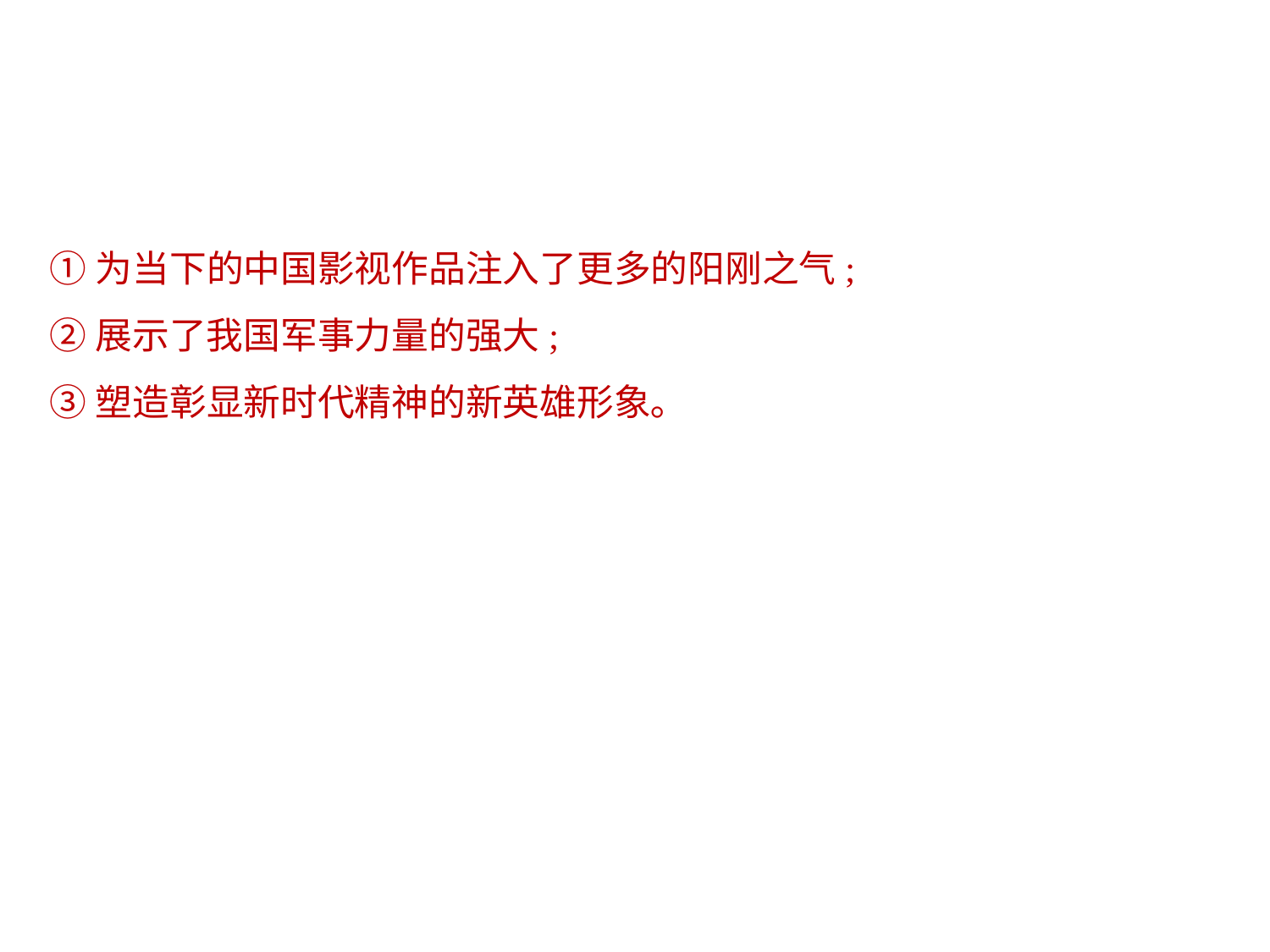

①为当下的中国影视作品注入了更多的阳刚之气;
②展示了我国军事力量的强大;
③塑造彰显新时代精神的新英雄形象｡